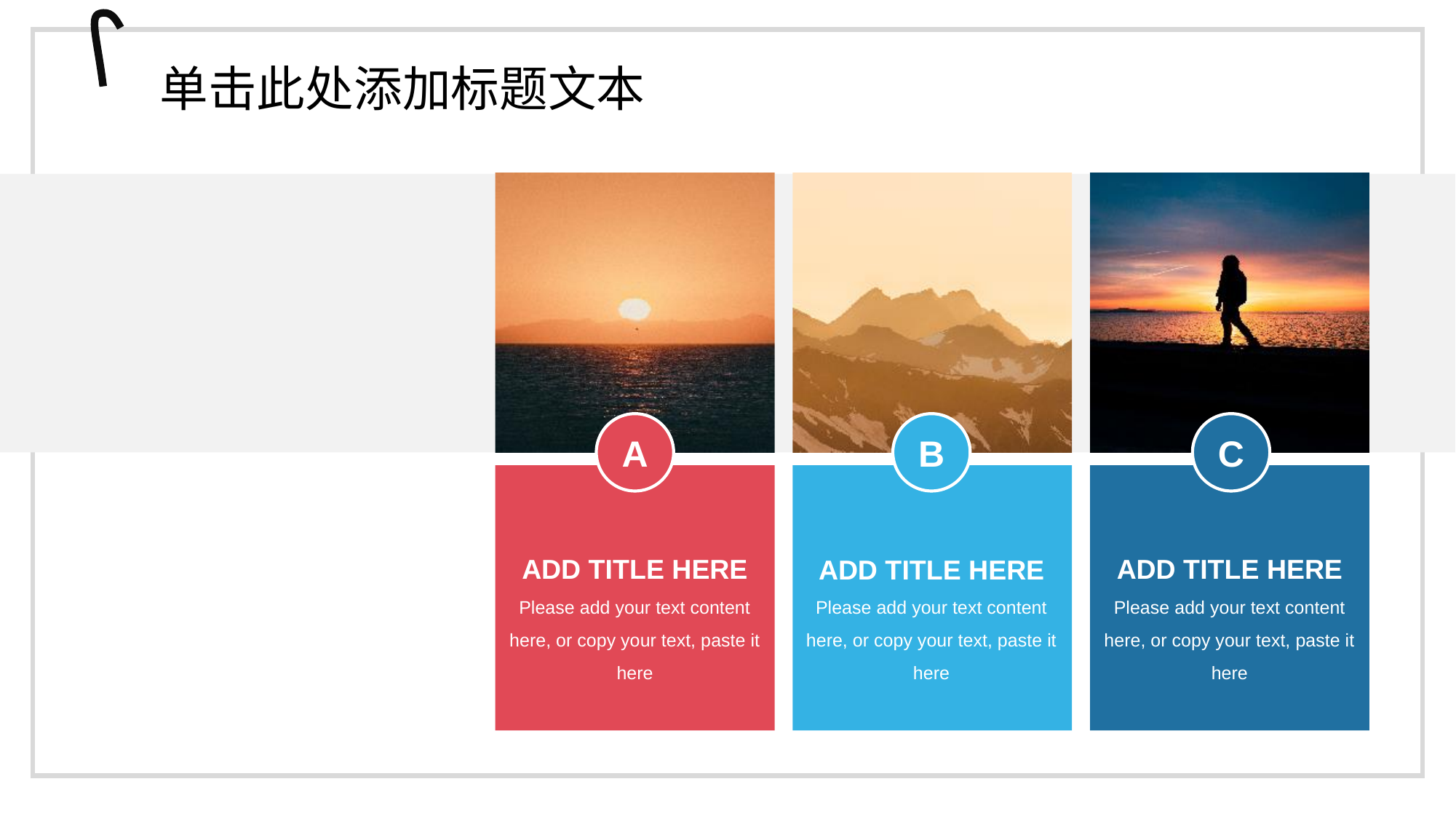

单击此处添加标题文本

A
B
C

ADD TITLE HERE
Please add your text content here, or copy your text, paste it here
ADD TITLE HERE
Please add your text content here, or copy your text, paste it here
ADD TITLE HERE
Please add your text content here, or copy your text, paste it here